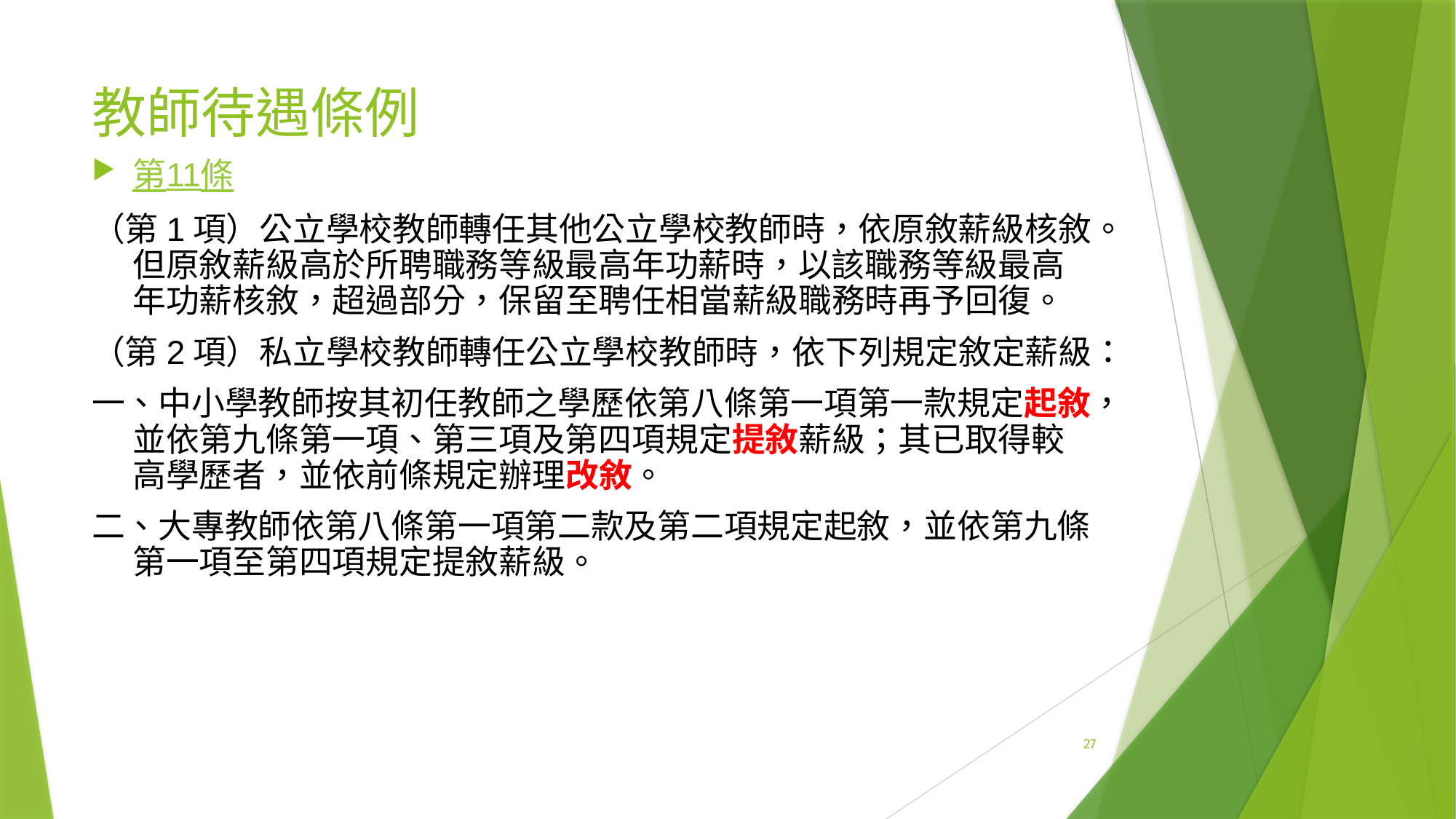

# 教師待遇條例
第11條
（第1項）公立學校教師轉任其他公立學校教師時，依原敘薪級核敘。但原敘薪級高於所聘職務等級最高年功薪時，以該職務等級最高年功薪核敘，超過部分，保留至聘任相當薪級職務時再予回復。
（第2項）私立學校教師轉任公立學校教師時，依下列規定敘定薪級：
一、中小學教師按其初任教師之學歷依第八條第一項第一款規定起敘，並依第九條第一項、第三項及第四項規定提敘薪級；其已取得較高學歷者，並依前條規定辦理改敘。
二、大專教師依第八條第一項第二款及第二項規定起敘，並依第九條第一項至第四項規定提敘薪級。
27